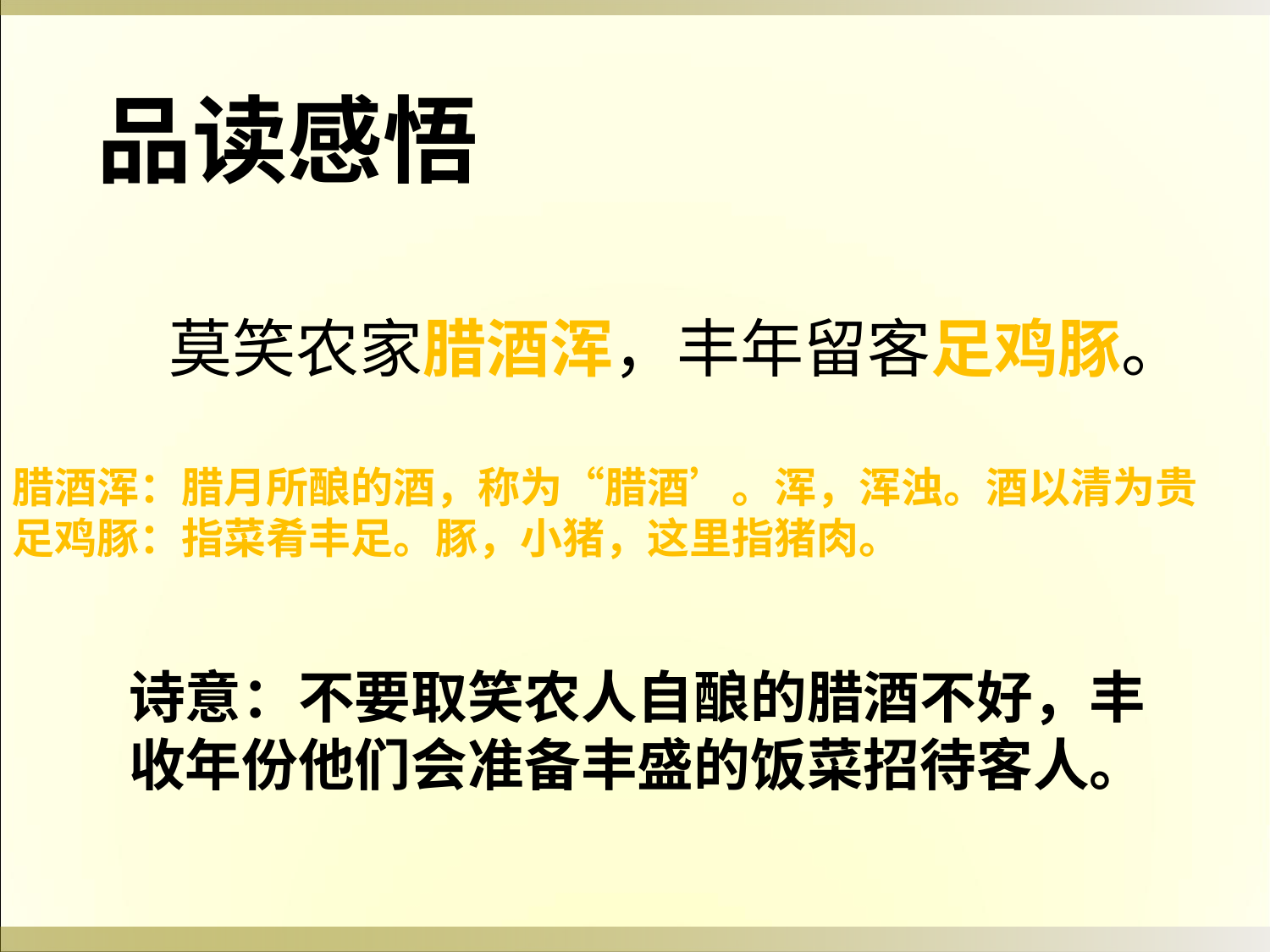

品读感悟

    莫笑农家腊酒浑，丰年留客足鸡豚。
腊酒浑：腊月所酿的酒，称为“腊酒’。浑，浑浊。酒以清为贵
足鸡豚：指菜肴丰足。豚，小猪，这里指猪肉。
诗意：不要取笑农人自酿的腊酒不好，丰收年份他们会准备丰盛的饭菜招待客人。